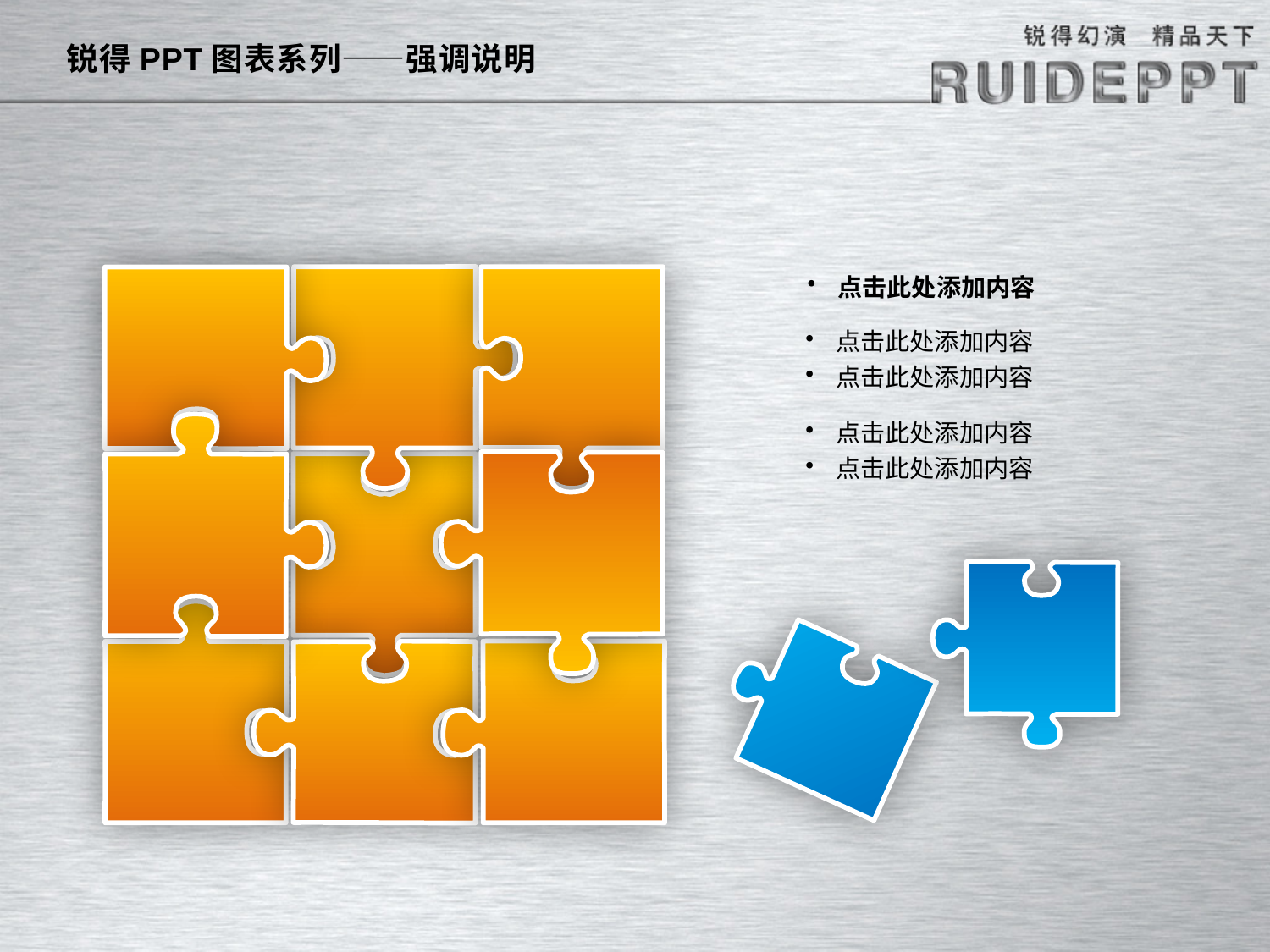

锐得PPT图表系列——强调说明
点击此处添加内容

点击此处添加内容
点击此处添加内容
点击此处添加内容
点击此处添加内容

锐得PPT炫彩立体图表
 www.ruideppt.net